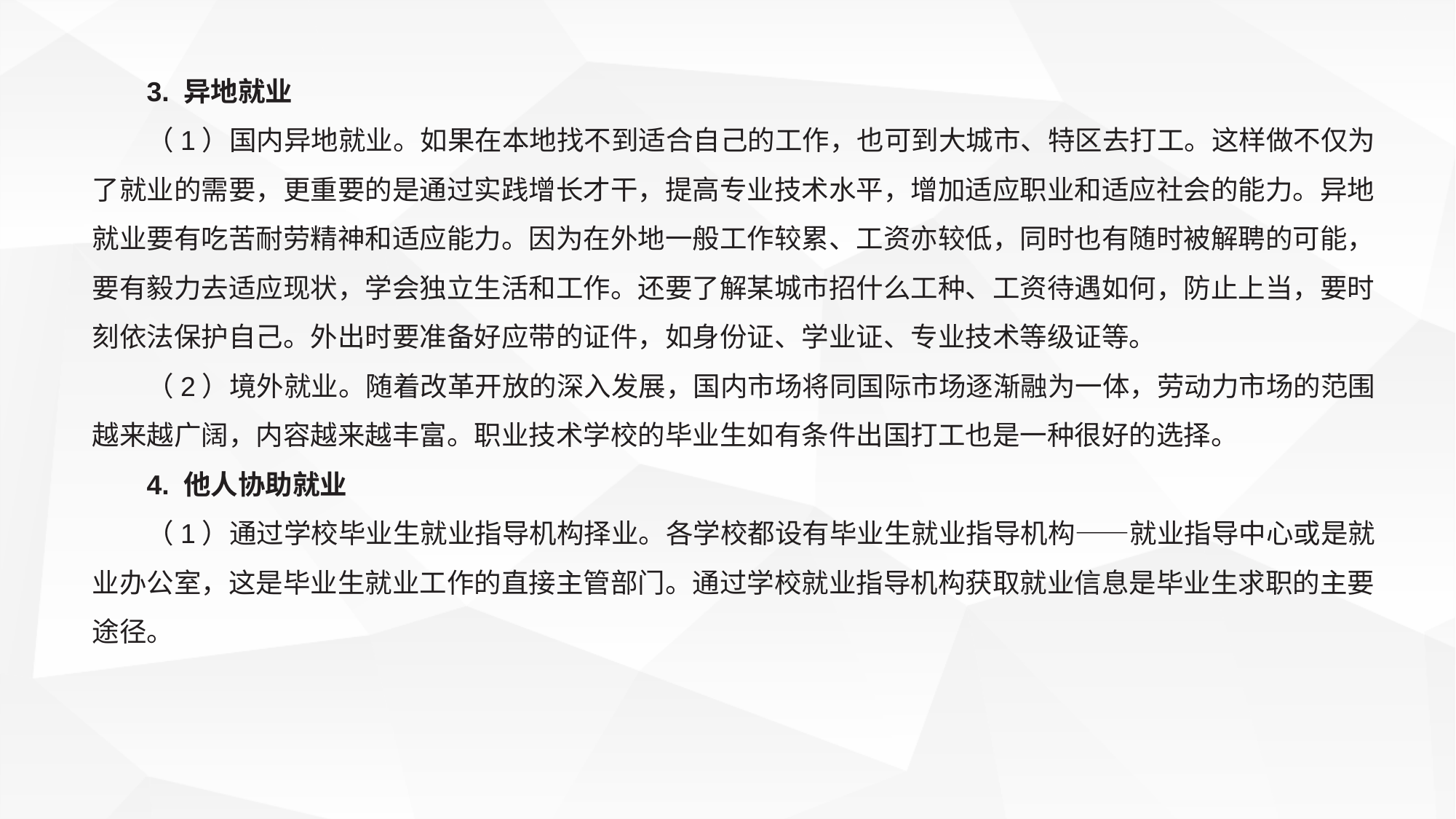

3. 异地就业
（1）国内异地就业。如果在本地找不到适合自己的工作，也可到大城市、特区去打工。这样做不仅为了就业的需要，更重要的是通过实践增长才干，提高专业技术水平，增加适应职业和适应社会的能力。异地就业要有吃苦耐劳精神和适应能力。因为在外地一般工作较累、工资亦较低，同时也有随时被解聘的可能，要有毅力去适应现状，学会独立生活和工作。还要了解某城市招什么工种、工资待遇如何，防止上当，要时刻依法保护自己。外出时要准备好应带的证件，如身份证、学业证、专业技术等级证等。
（2）境外就业。随着改革开放的深入发展，国内市场将同国际市场逐渐融为一体，劳动力市场的范围越来越广阔，内容越来越丰富。职业技术学校的毕业生如有条件出国打工也是一种很好的选择。
4. 他人协助就业
（1）通过学校毕业生就业指导机构择业。各学校都设有毕业生就业指导机构——就业指导中心或是就业办公室，这是毕业生就业工作的直接主管部门。通过学校就业指导机构获取就业信息是毕业生求职的主要途径。